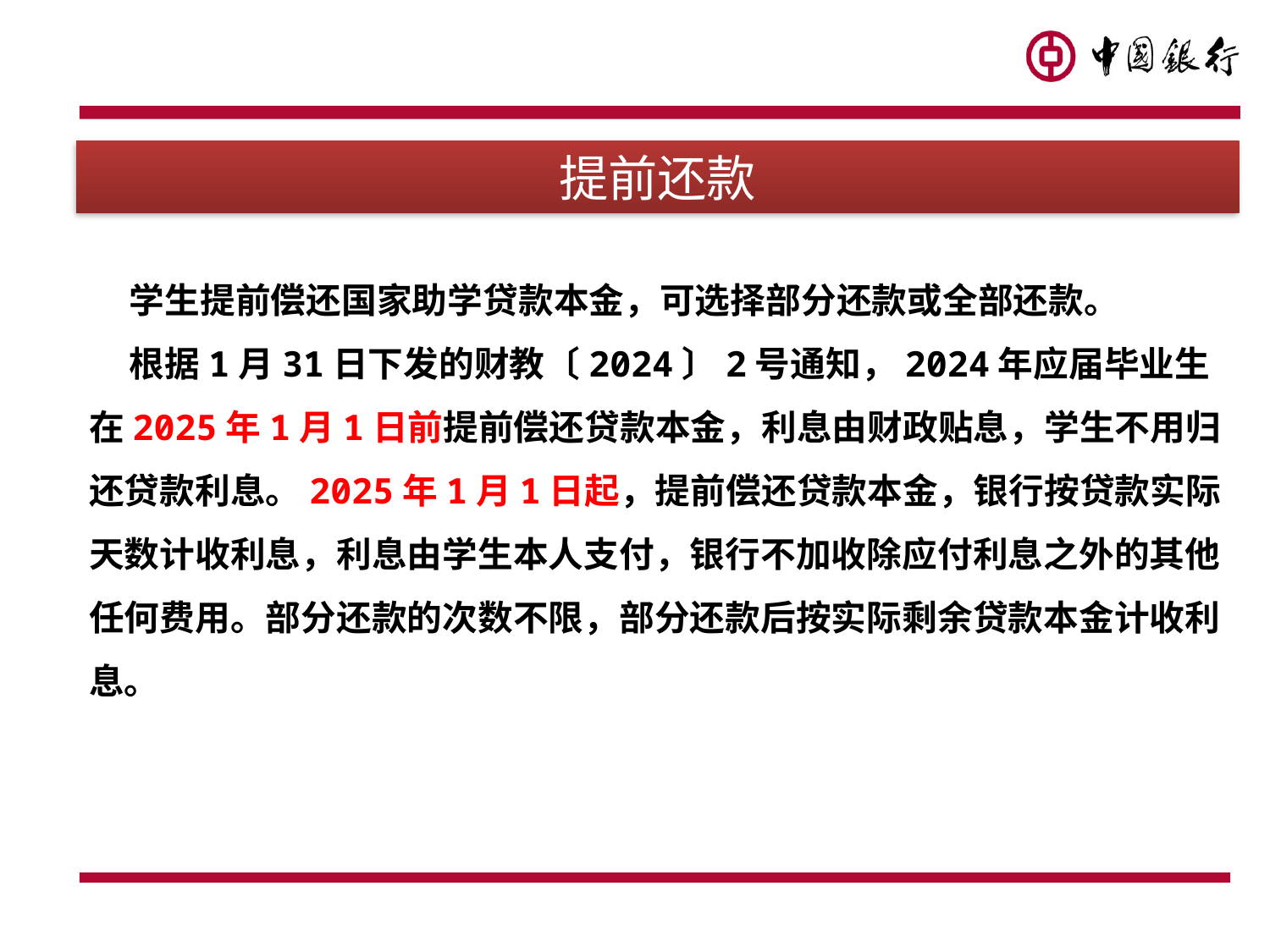

学生提前偿还国家助学贷款本金，可选择部分还款或全部还款。
    根据1月31日下发的财教〔2024〕2号通知，2024年应届毕业生在2025年1月1日前提前偿还贷款本金，利息由财政贴息，学生不用归还贷款利息。2025年1月1日起，提前偿还贷款本金，银行按贷款实际天数计收利息，利息由学生本人支付，银行不加收除应付利息之外的其他任何费用。部分还款的次数不限，部分还款后按实际剩余贷款本金计收利息。

提前还款